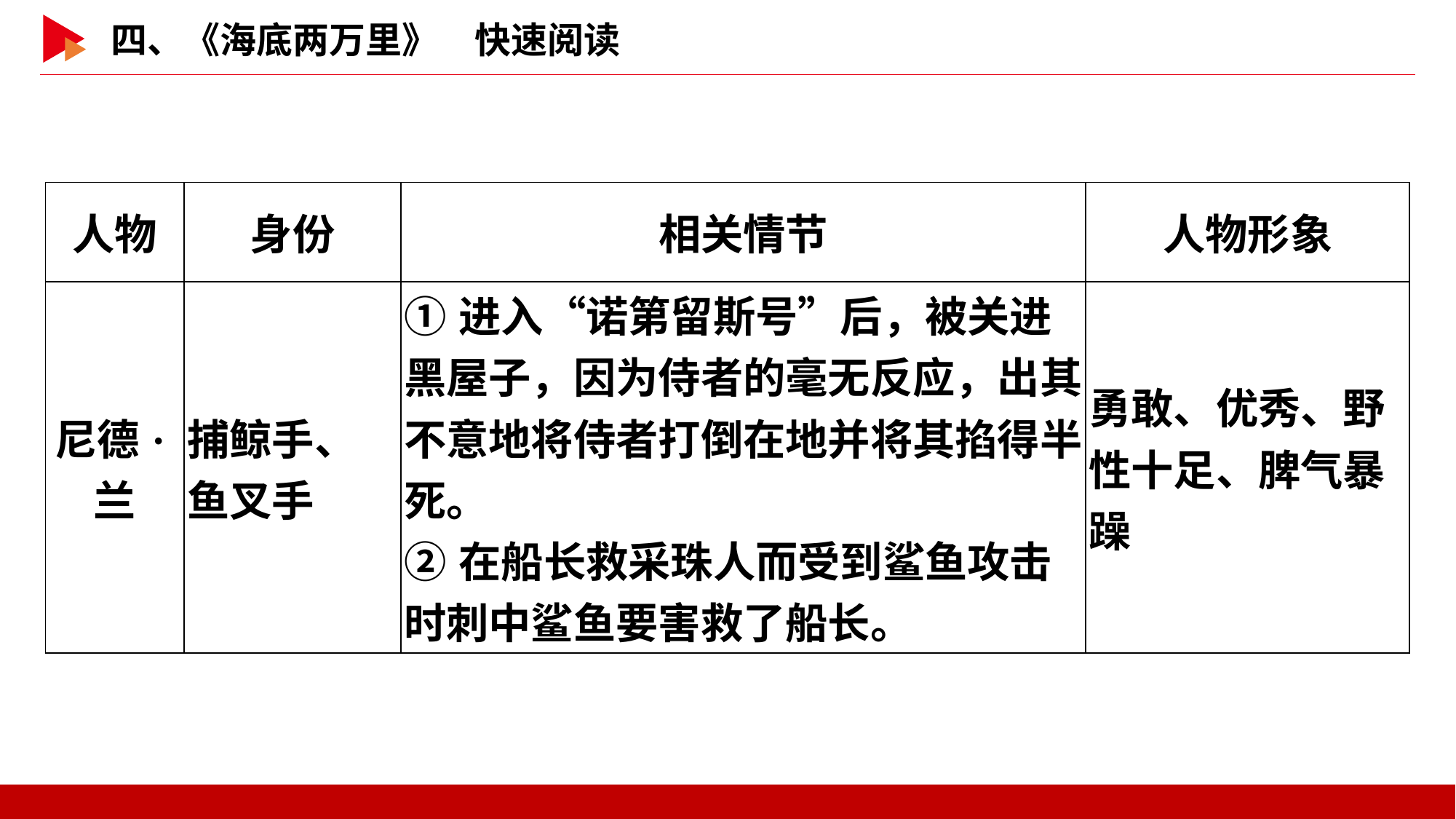

| 人物 | 身份 | 相关情节 | 人物形象 |
| --- | --- | --- | --- |
| 尼德·兰 | 捕鲸手、鱼叉手 | ①进入“诺第留斯号”后，被关进黑屋子，因为侍者的毫无反应，出其不意地将侍者打倒在地并将其掐得半死。 ②在船长救采珠人而受到鲨鱼攻击时刺中鲨鱼要害救了船长。 | 勇敢、优秀、野性十足、脾气暴躁 |